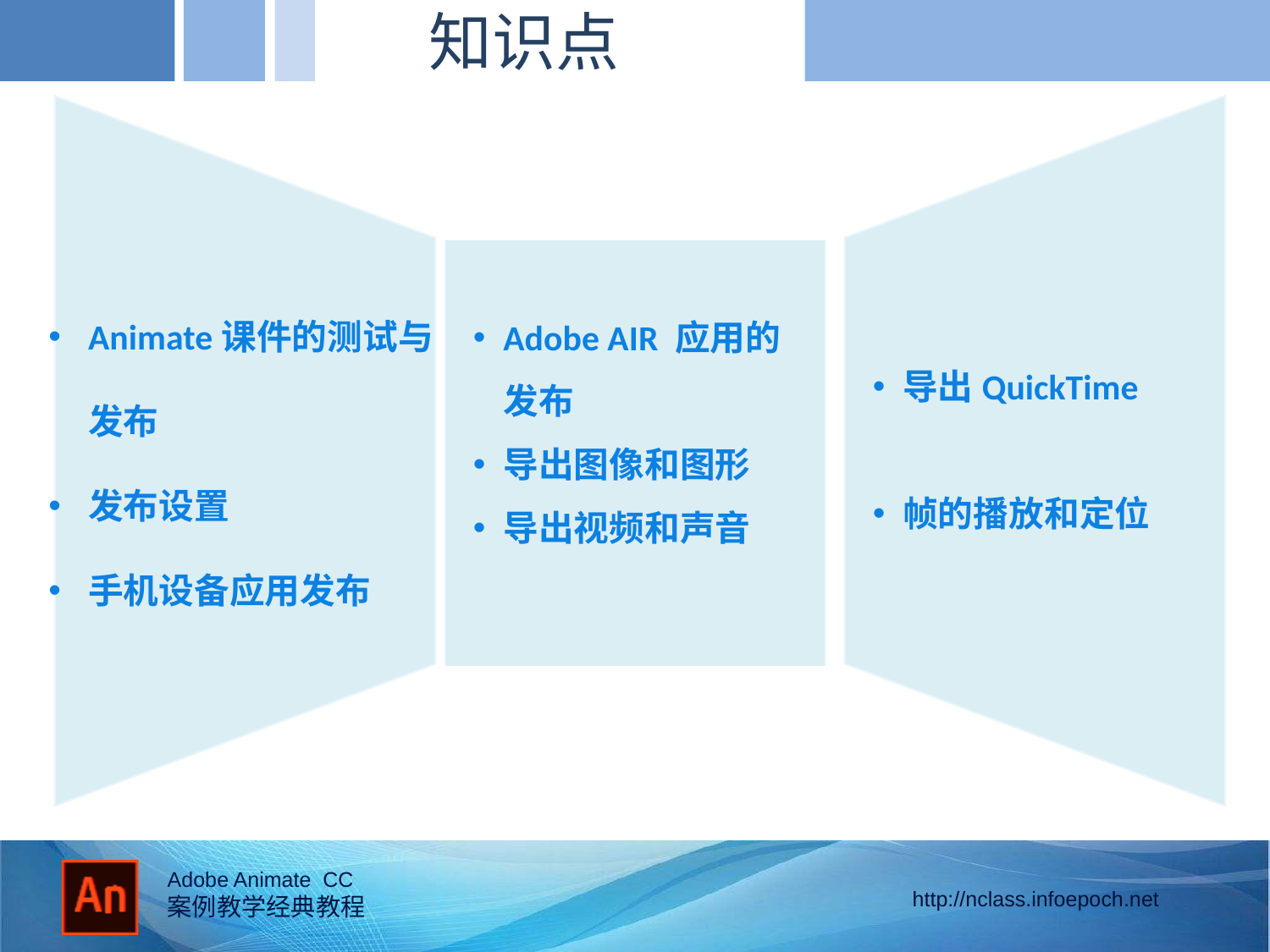

知识点

Animate课件的测试与发布
发布设置
手机设备应用发布

导出QuickTime
帧的播放和定位

Adobe AIR 应用的发布
导出图像和图形
导出视频和声音